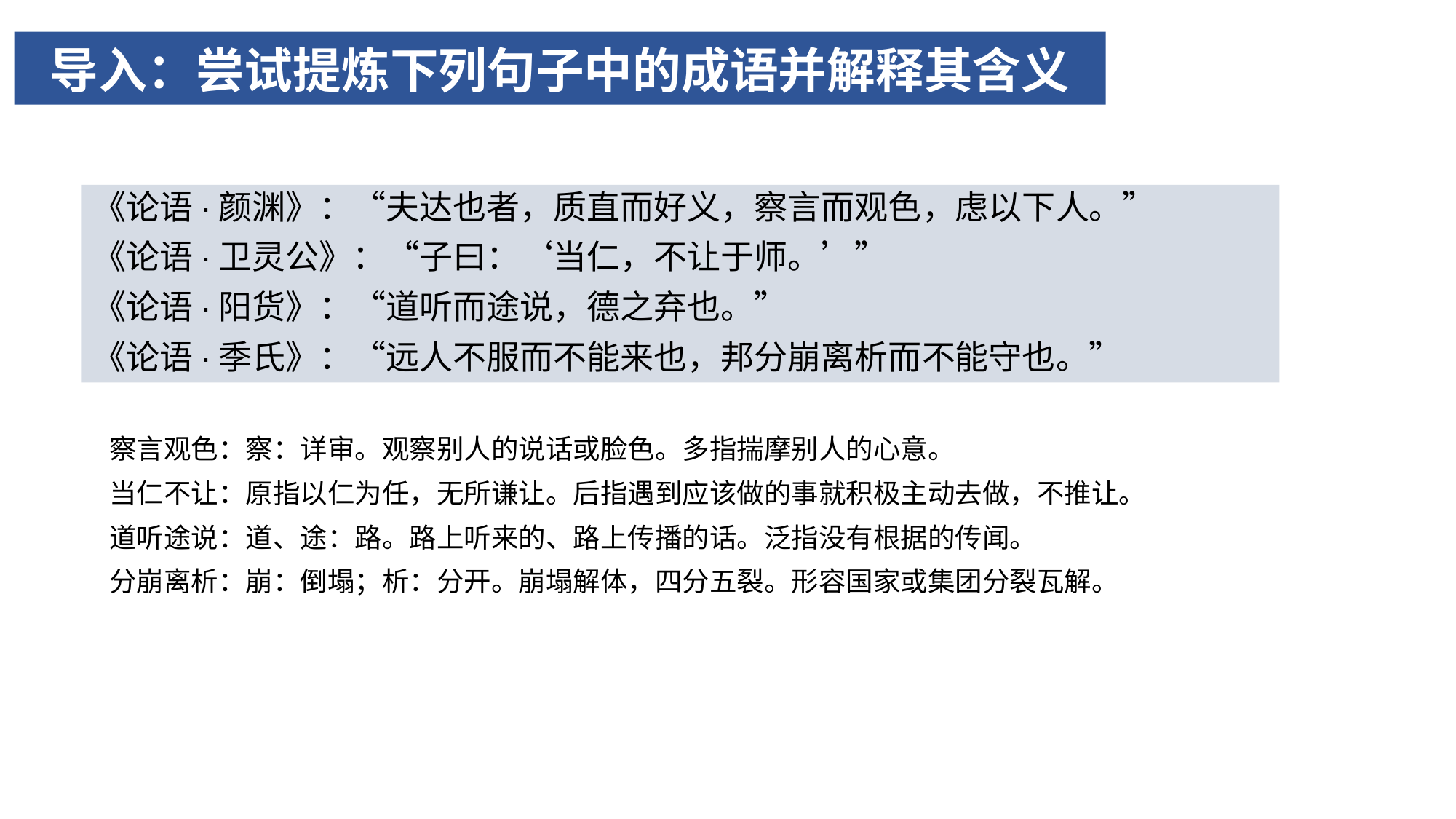

# 导入：尝试提炼下列句子中的成语并解释其含义
《论语·颜渊》：“夫达也者，质直而好义，察言而观色，虑以下人。”
《论语·卫灵公》：“子曰：‘当仁，不让于师。’”
《论语·阳货》：“道听而途说，德之弃也。”
《论语·季氏》：“远人不服而不能来也，邦分崩离析而不能守也。”
察言观色：察：详审。观察别人的说话或脸色。多指揣摩别人的心意。
当仁不让：原指以仁为任，无所谦让。后指遇到应该做的事就积极主动去做，不推让。
道听途说：道、途：路。路上听来的、路上传播的话。泛指没有根据的传闻。
分崩离析：崩：倒塌；析：分开。崩塌解体，四分五裂。形容国家或集团分裂瓦解。